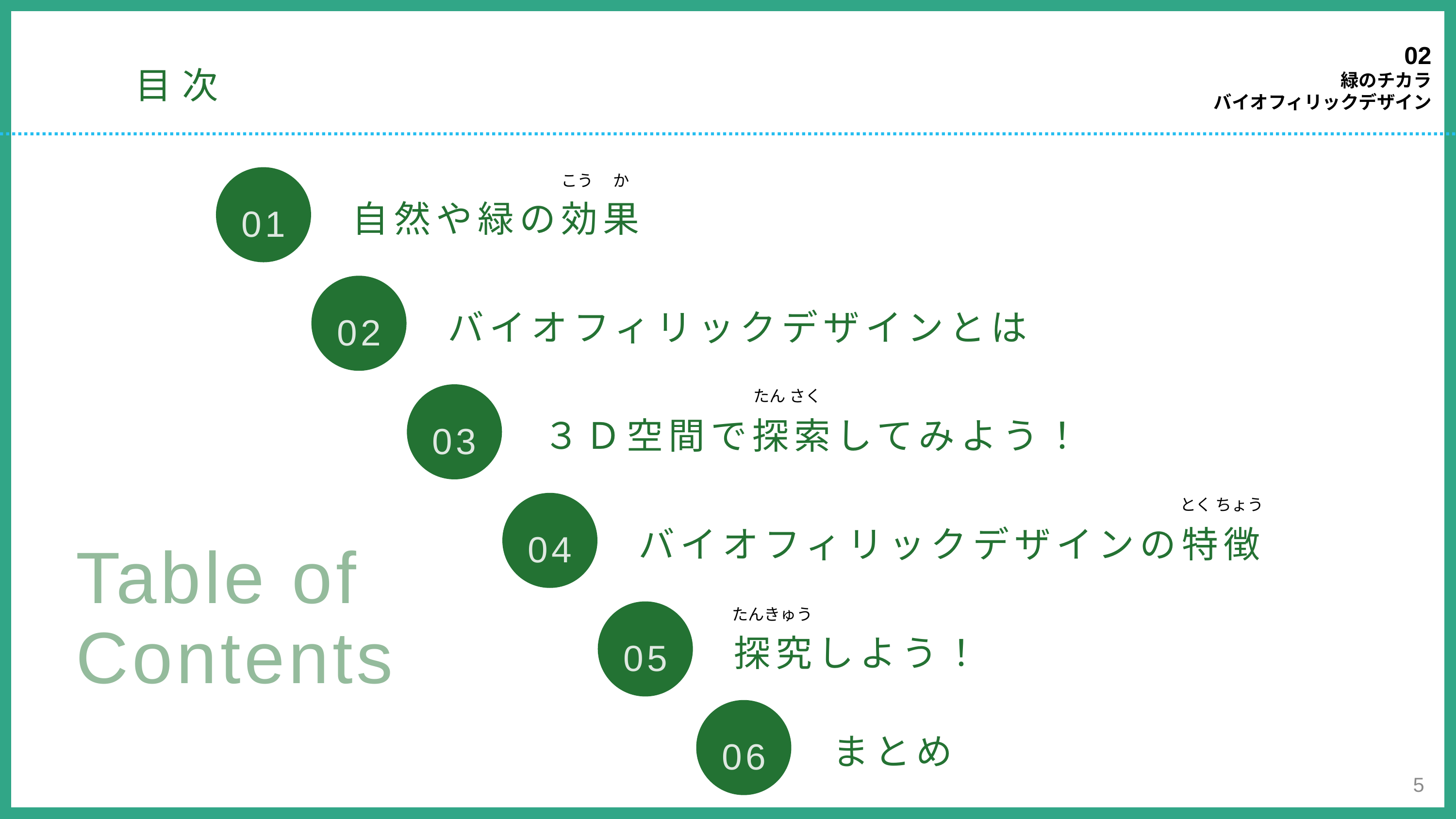

02
緑のチカラ
バイオフィリックデザイン
目次

こう　 か

自然や緑の効果
01

バイオフィリックデザインとは
02
たん さく

３Ｄ空間で探索してみよう！
03
とく ちょう

バイオフィリックデザインの特徴
04
Table of
Contents
たんきゅう

探究しよう！
05

まとめ
06
5